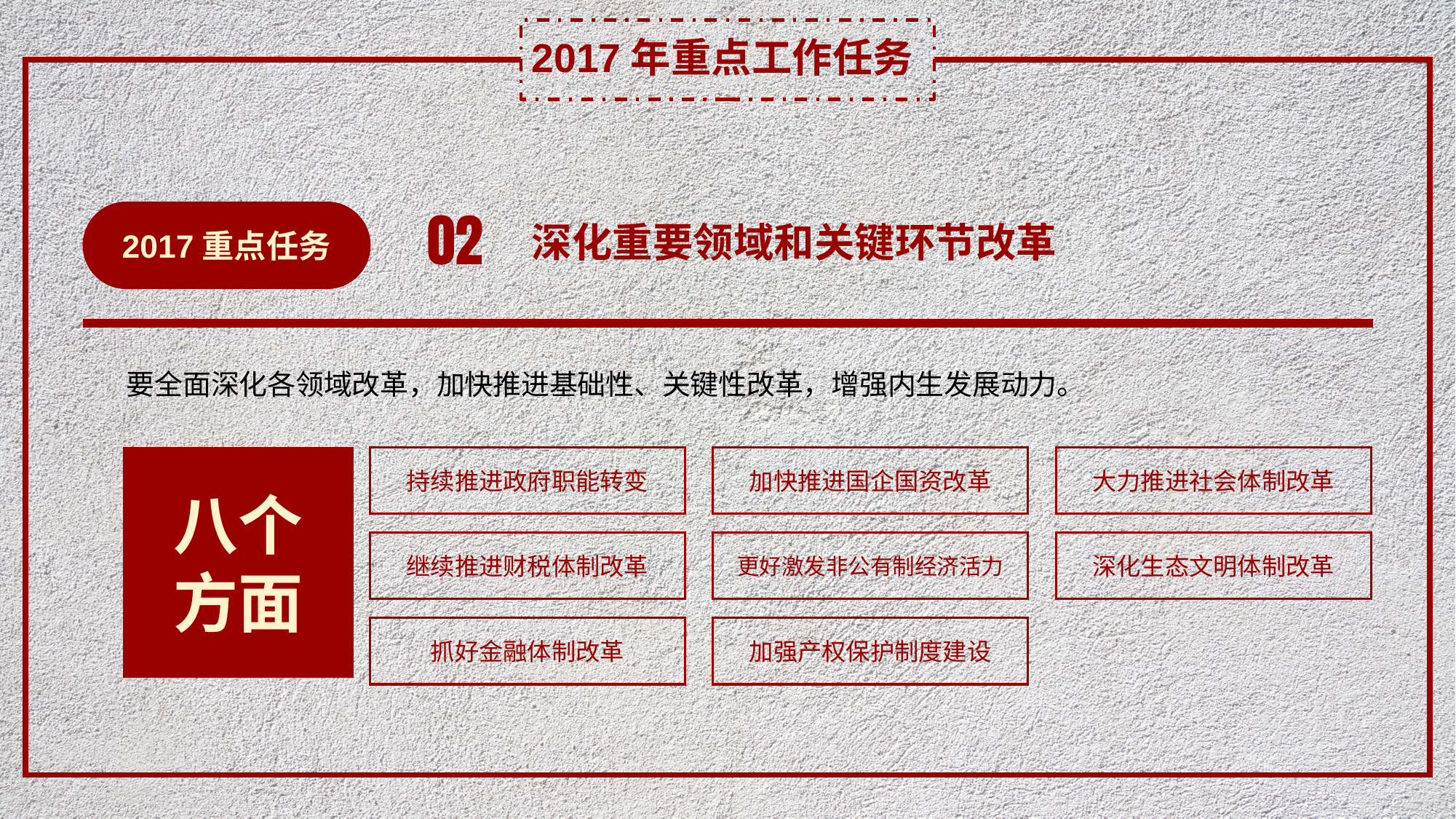

2017年重点工作任务

2017重点任务
02
深化重要领域和关键环节改革

要全面深化各领域改革，加快推进基础性、关键性改革，增强内生发展动力。
八个
方面
持续推进政府职能转变
加快推进国企国资改革
大力推进社会体制改革
继续推进财税体制改革
更好激发非公有制经济活力
深化生态文明体制改革
抓好金融体制改革
加强产权保护制度建设